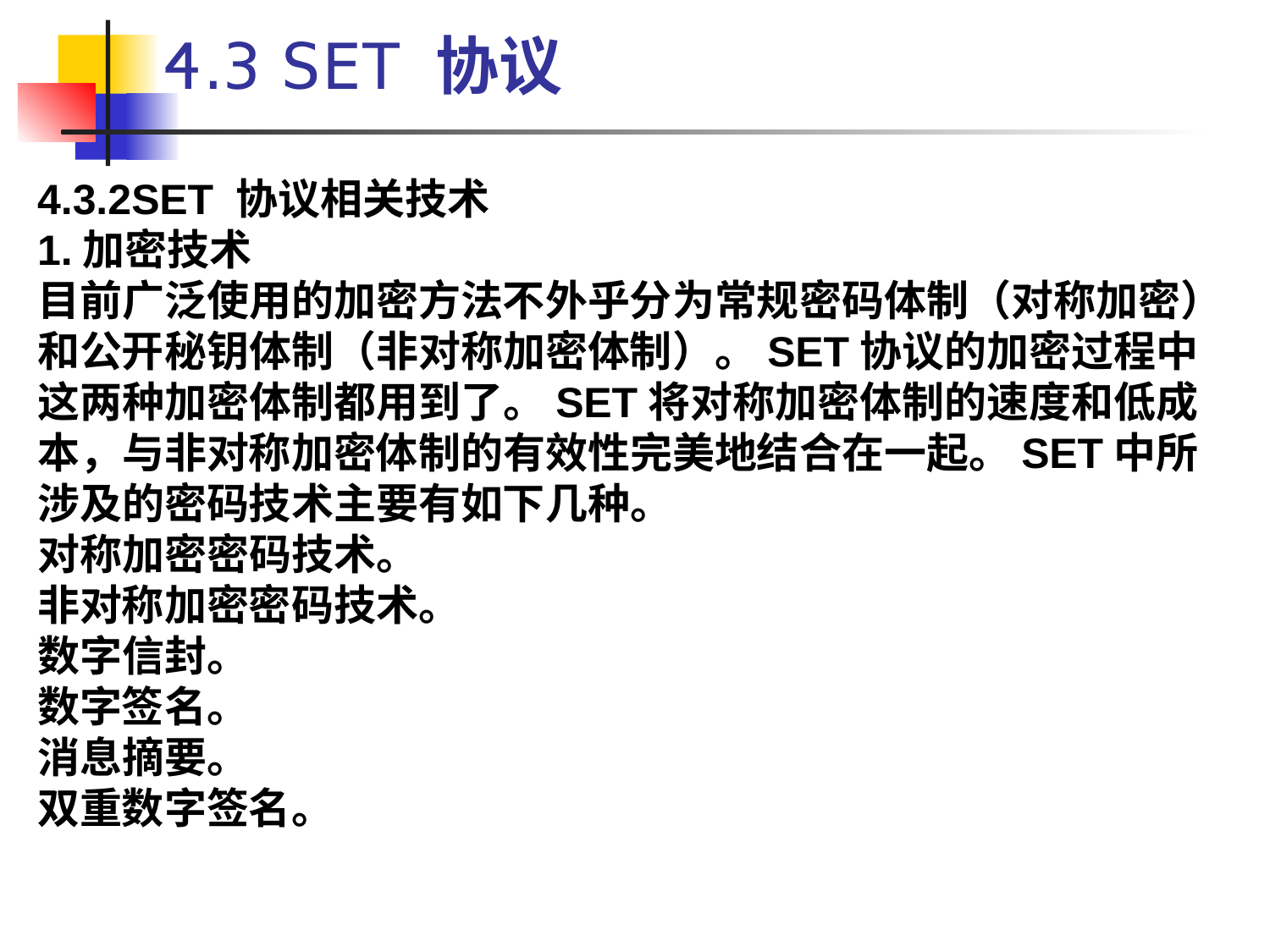

4.3 SET 协议
4.3.2SET 协议相关技术
1.加密技术
目前广泛使用的加密方法不外乎分为常规密码体制（对称加密）和公开秘钥体制（非对称加密体制）。SET协议的加密过程中这两种加密体制都用到了。SET将对称加密体制的速度和低成本，与非对称加密体制的有效性完美地结合在一起。SET中所涉及的密码技术主要有如下几种。
对称加密密码技术。
非对称加密密码技术。
数字信封。
数字签名。
消息摘要。
双重数字签名。